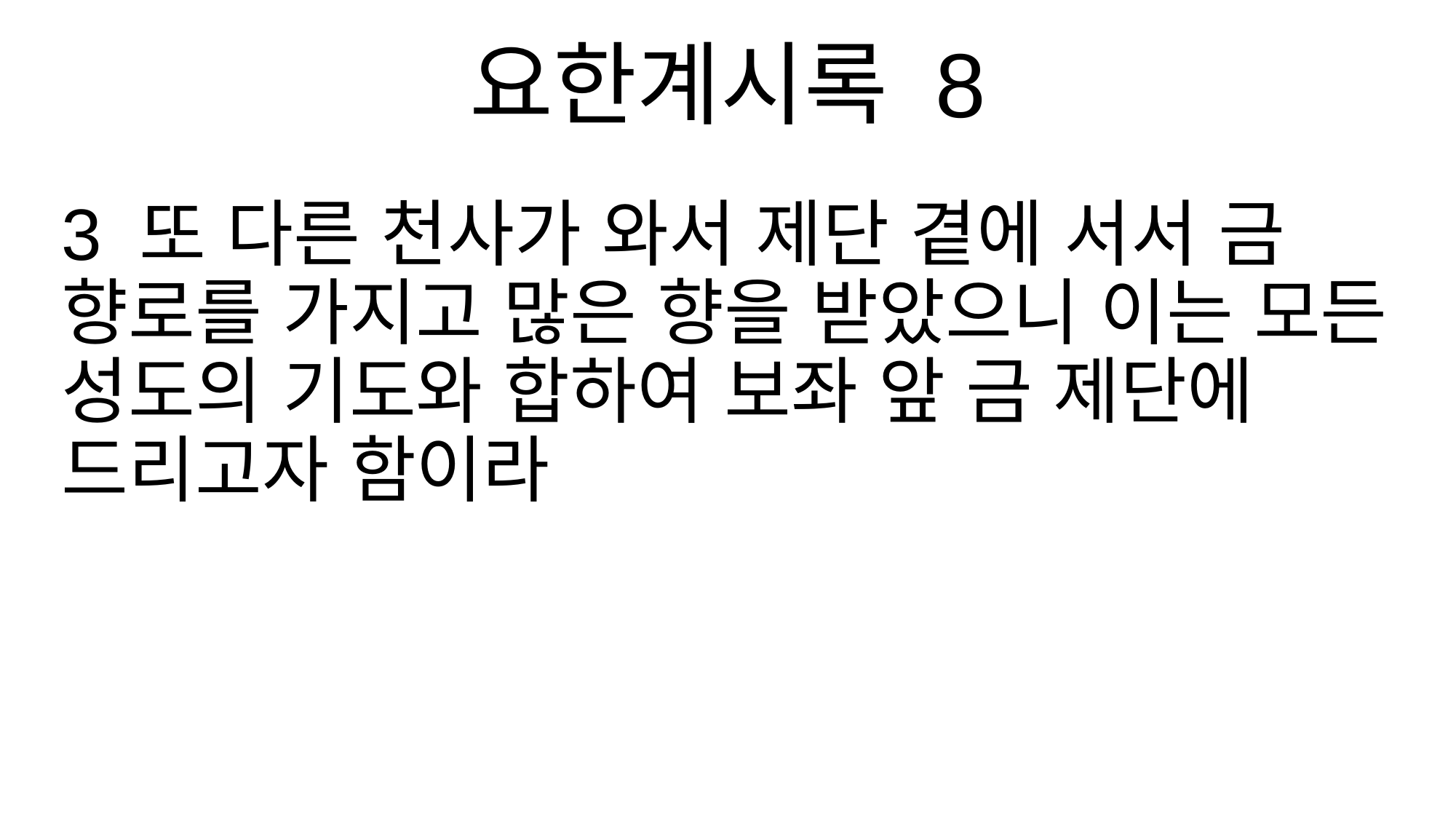

요한계시록 8
3 또 다른 천사가 와서 제단 곁에 서서 금 향로를 가지고 많은 향을 받았으니 이는 모든 성도의 기도와 합하여 보좌 앞 금 제단에 드리고자 함이라